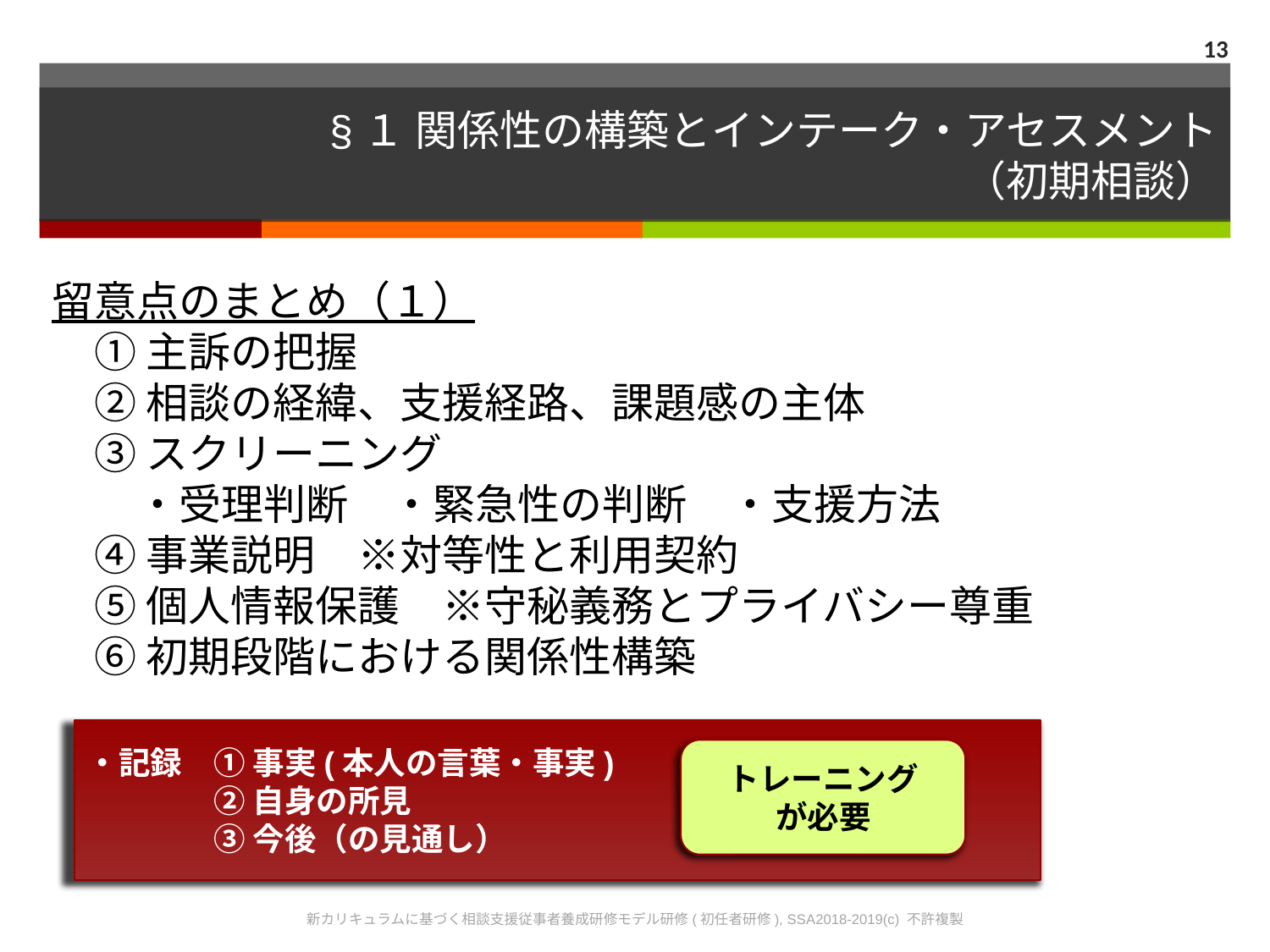

13
# §１ 関係性の構築とインテーク・アセスメント 　　　　　　　　　　　　　　　（初期相談）
留意点のまとめ（１）
　① 主訴の把握
　② 相談の経緯、支援経路、課題感の主体
　③ スクリーニング
　　・受理判断　・緊急性の判断　・支援方法
　④ 事業説明　※対等性と利用契約
　⑤ 個人情報保護　※守秘義務とプライバシー尊重
　⑥ 初期段階における関係性構築
・記録　① 事実(本人の言葉・事実)
　　　　② 自身の所見
　　　　③ 今後（の見通し）
トレーニング
が必要
新カリキュラムに基づく相談支援従事者養成研修モデル研修(初任者研修), SSA2018-2019(c) 不許複製